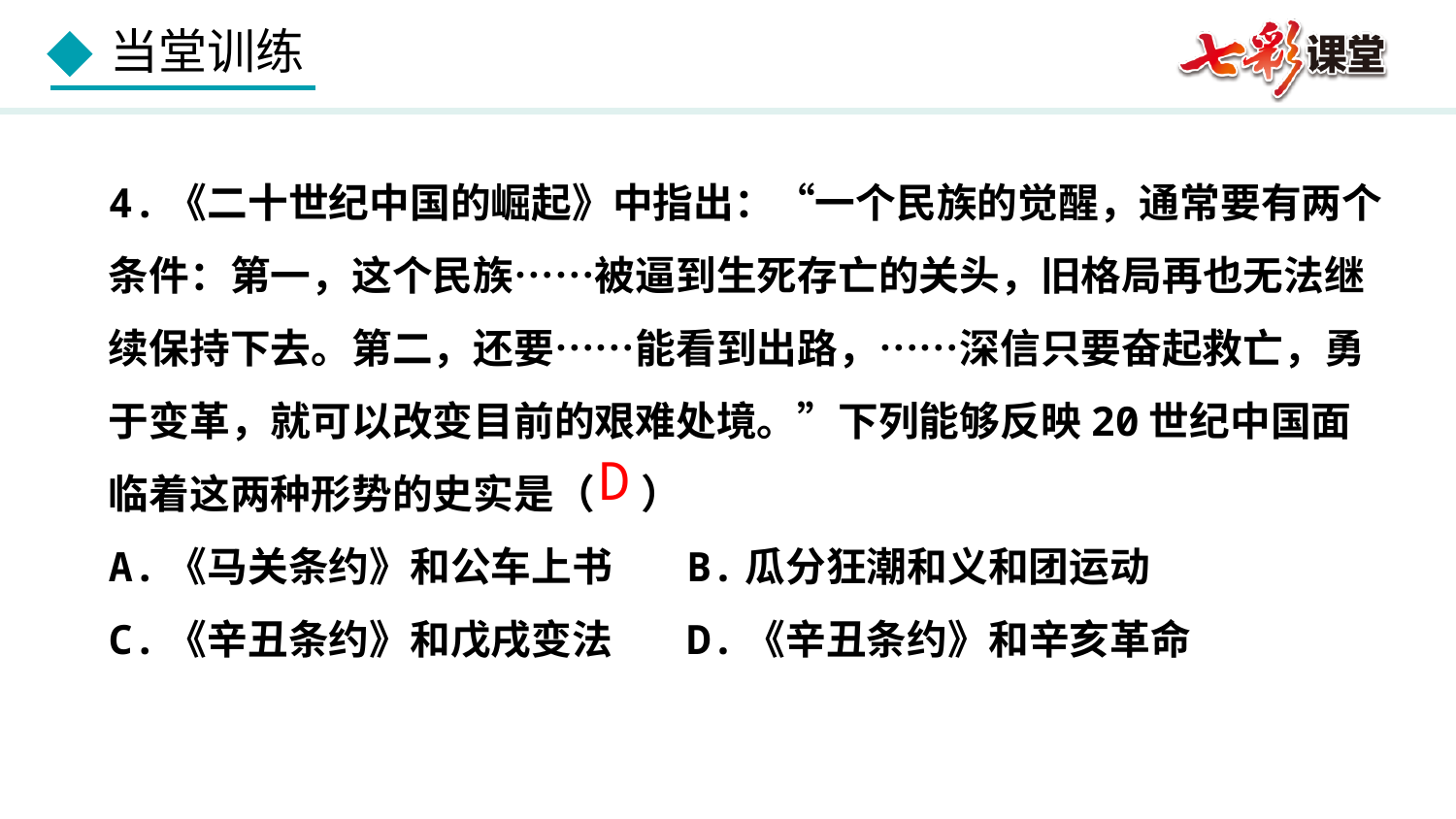

4.《二十世纪中国的崛起》中指出：“一个民族的觉醒，通常要有两个条件：第一，这个民族……被逼到生死存亡的关头，旧格局再也无法继续保持下去。第二，还要……能看到出路，……深信只要奋起救亡，勇于变革，就可以改变目前的艰难处境。”下列能够反映20世纪中国面临着这两种形势的史实是（     ）
A.《马关条约》和公车上书       B.瓜分狂潮和义和团运动
C.《辛丑条约》和戊戌变法       D.《辛丑条约》和辛亥革命
D